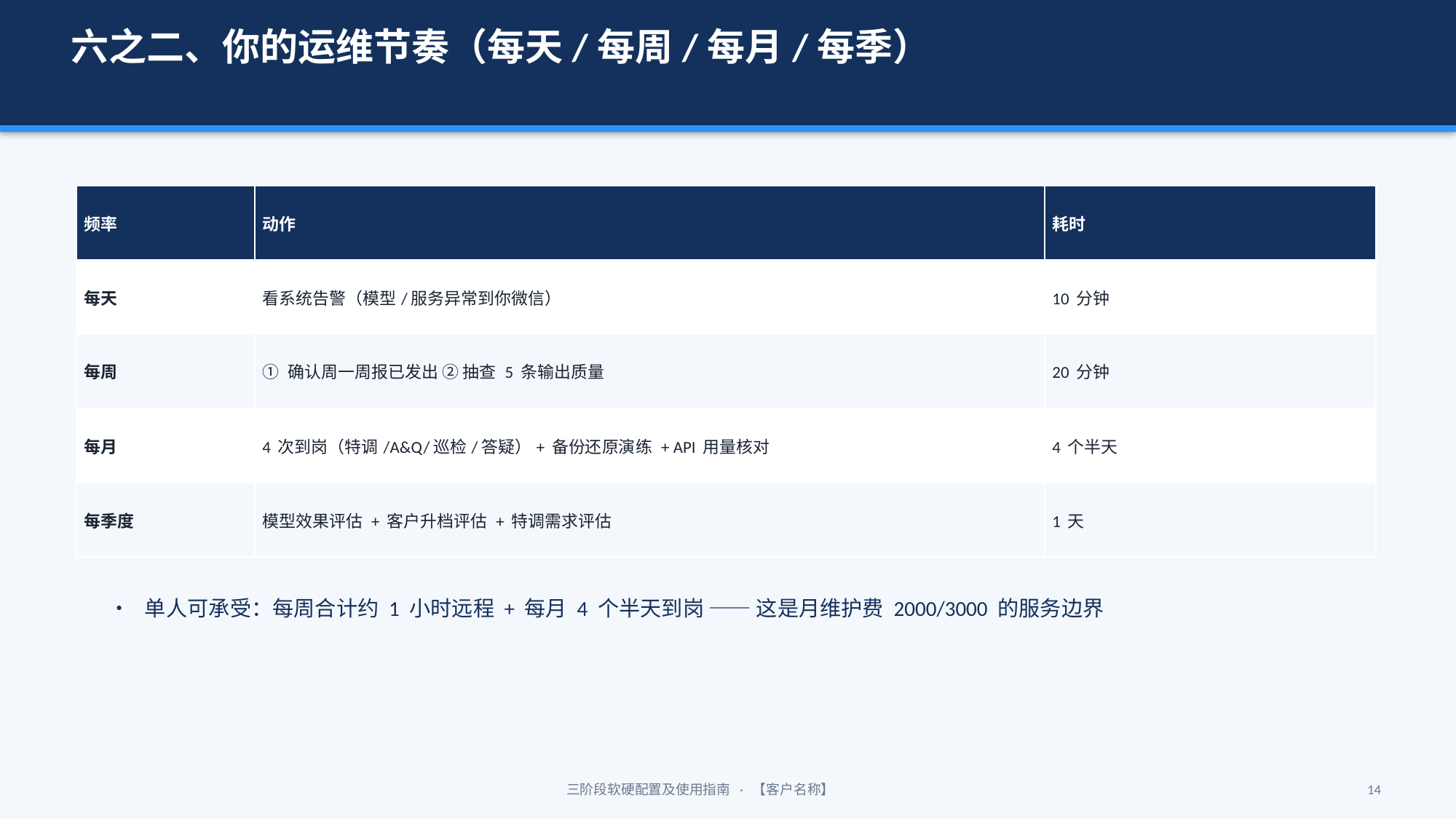

六之二、你的运维节奏（每天/每周/每月/每季）

| 频率 | 动作 | 耗时 |
| --- | --- | --- |
| 每天 | 看系统告警（模型/服务异常到你微信） | 10 分钟 |
| 每周 | ① 确认周一周报已发出 ② 抽查 5 条输出质量 | 20 分钟 |
| 每月 | 4 次到岗（特调/A&Q/巡检/答疑）+ 备份还原演练 + API 用量核对 | 4 个半天 |
| 每季度 | 模型效果评估 + 客户升档评估 + 特调需求评估 | 1 天 |
•  单人可承受：每周合计约 1 小时远程 + 每月 4 个半天到岗 —— 这是月维护费 2000/3000 的服务边界
三阶段软硬配置及使用指南  ·  【客户名称】
14